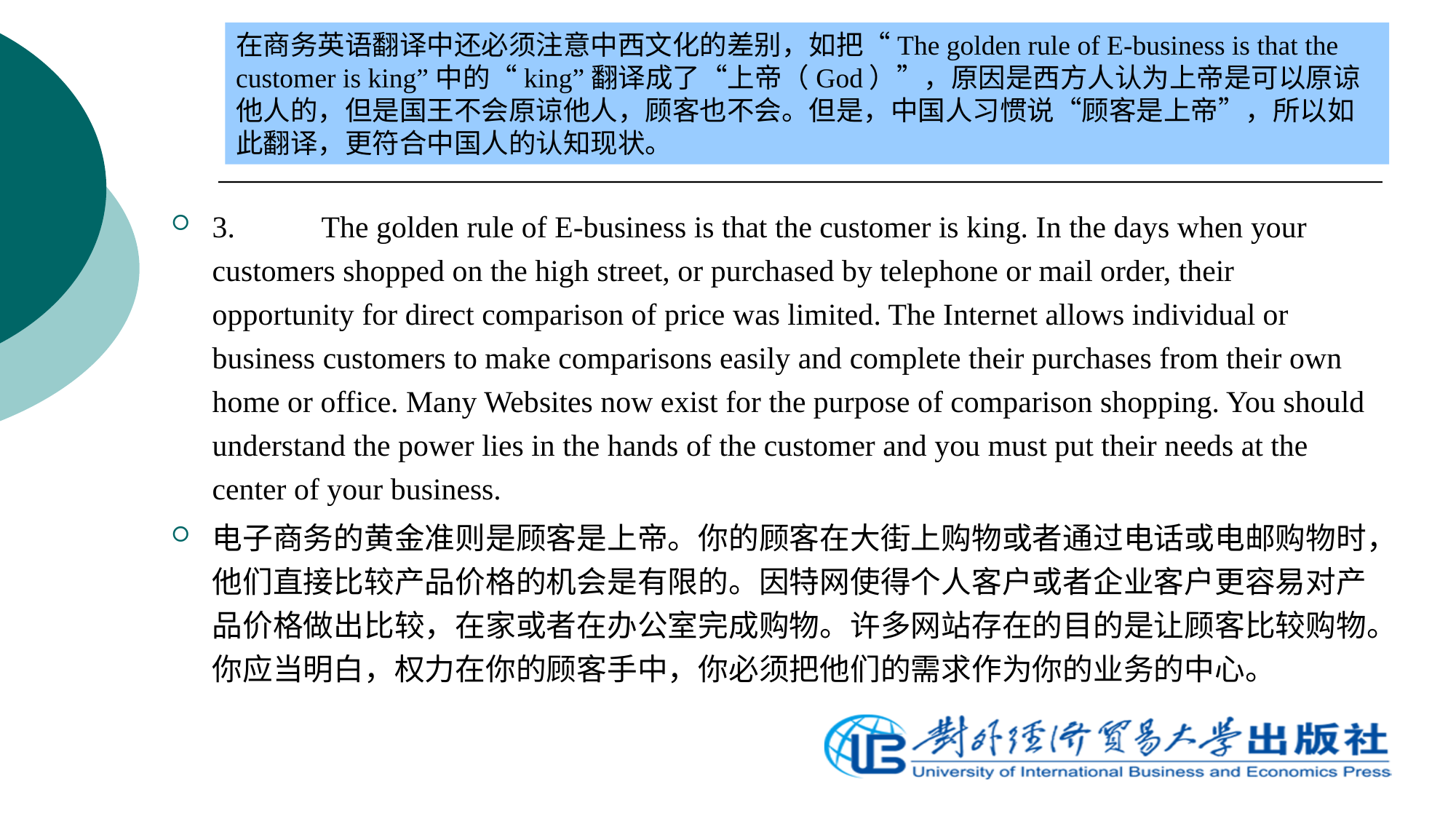

在商务英语翻译中还必须注意中西文化的差别，如把“The golden rule of E-business is that the customer is king”中的“king”翻译成了“上帝（God）”，原因是西方人认为上帝是可以原谅他人的，但是国王不会原谅他人，顾客也不会。但是，中国人习惯说“顾客是上帝”，所以如此翻译，更符合中国人的认知现状。
3.	The golden rule of E-business is that the customer is king. In the days when your customers shopped on the high street, or purchased by telephone or mail order, their opportunity for direct comparison of price was limited. The Internet allows individual or business customers to make comparisons easily and complete their purchases from their own home or office. Many Websites now exist for the purpose of comparison shopping. You should understand the power lies in the hands of the customer and you must put their needs at the center of your business.
电子商务的黄金准则是顾客是上帝。你的顾客在大街上购物或者通过电话或电邮购物时，他们直接比较产品价格的机会是有限的。因特网使得个人客户或者企业客户更容易对产品价格做出比较，在家或者在办公室完成购物。许多网站存在的目的是让顾客比较购物。你应当明白，权力在你的顾客手中，你必须把他们的需求作为你的业务的中心。